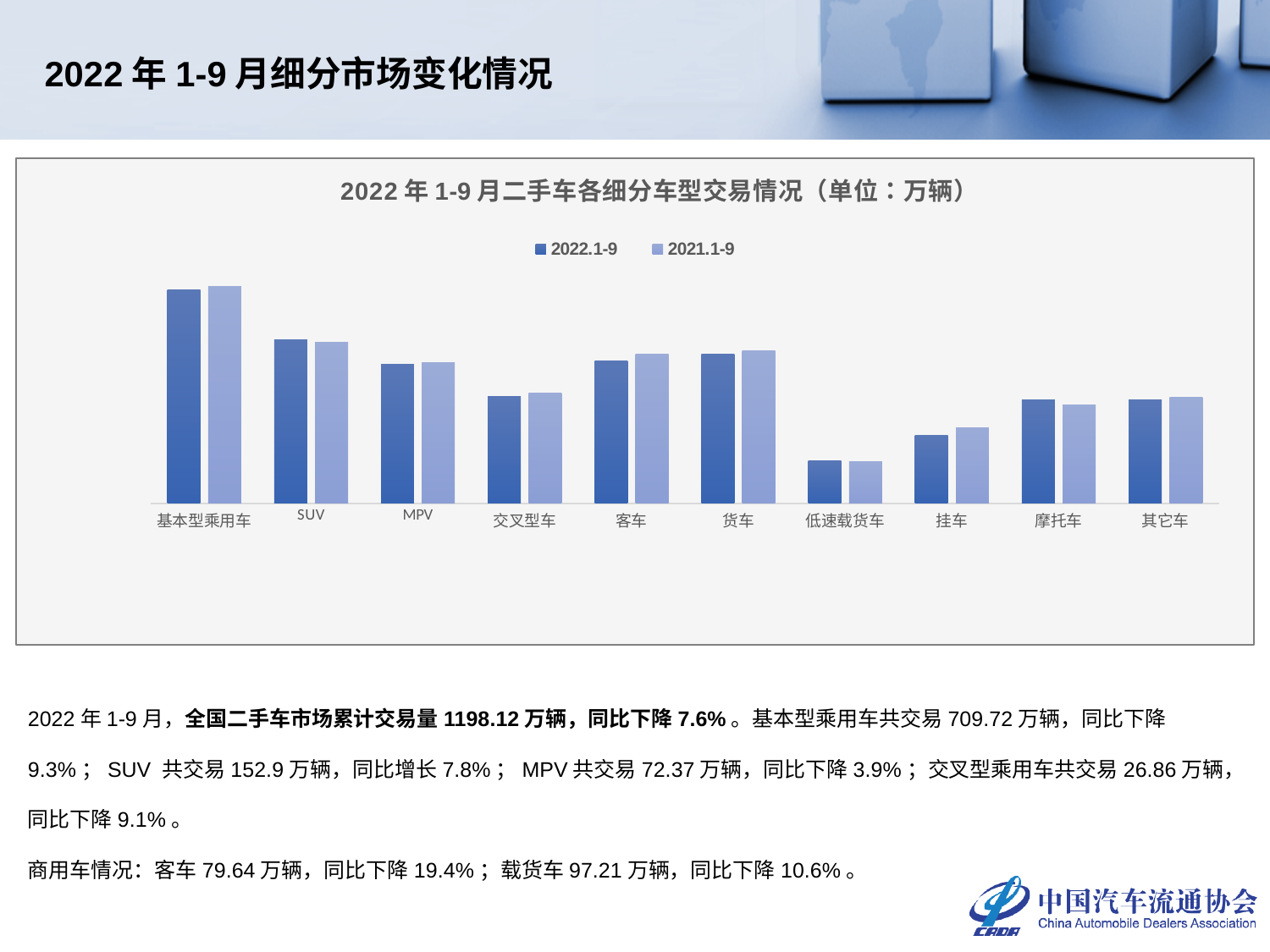

2022年1-9月细分市场变化情况

### Chart: 2022年1-9月二手车各细分车型交易情况（单位：万辆）

| Category | 2022.1-9 | 2021.1-9 |
|---|---|---|
| 基本型乘用车 | 709.7216 | 782.7538 |
| SUV | 152.9004 | 141.86 |
| MPV | 72.3724 | 75.291 |
| 交叉型车 | 26.859 | 29.5506 |
| 客车 | 79.6405 | 98.7906 |
| 货车 | 97.2085 | 108.7916 |
| 低速载货车 | 3.6762 | 3.5538 |
| 挂车 | 7.9784 | 10.1089 |
| 摩托车 | 24.0889 | 20.3102 |
| 其它车 | 23.6775 | 25.6693 |
2022年1-9月，全国二手车市场累计交易量1198.12万辆，同比下降7.6%。基本型乘用车共交易709.72万辆，同比下降9.3%；SUV 共交易152.9万辆，同比增长7.8%；MPV共交易72.37万辆，同比下降3.9%；交叉型乘用车共交易26.86万辆，同比下降9.1%。
商用车情况：客车79.64万辆，同比下降19.4%；载货车97.21万辆，同比下降10.6%。